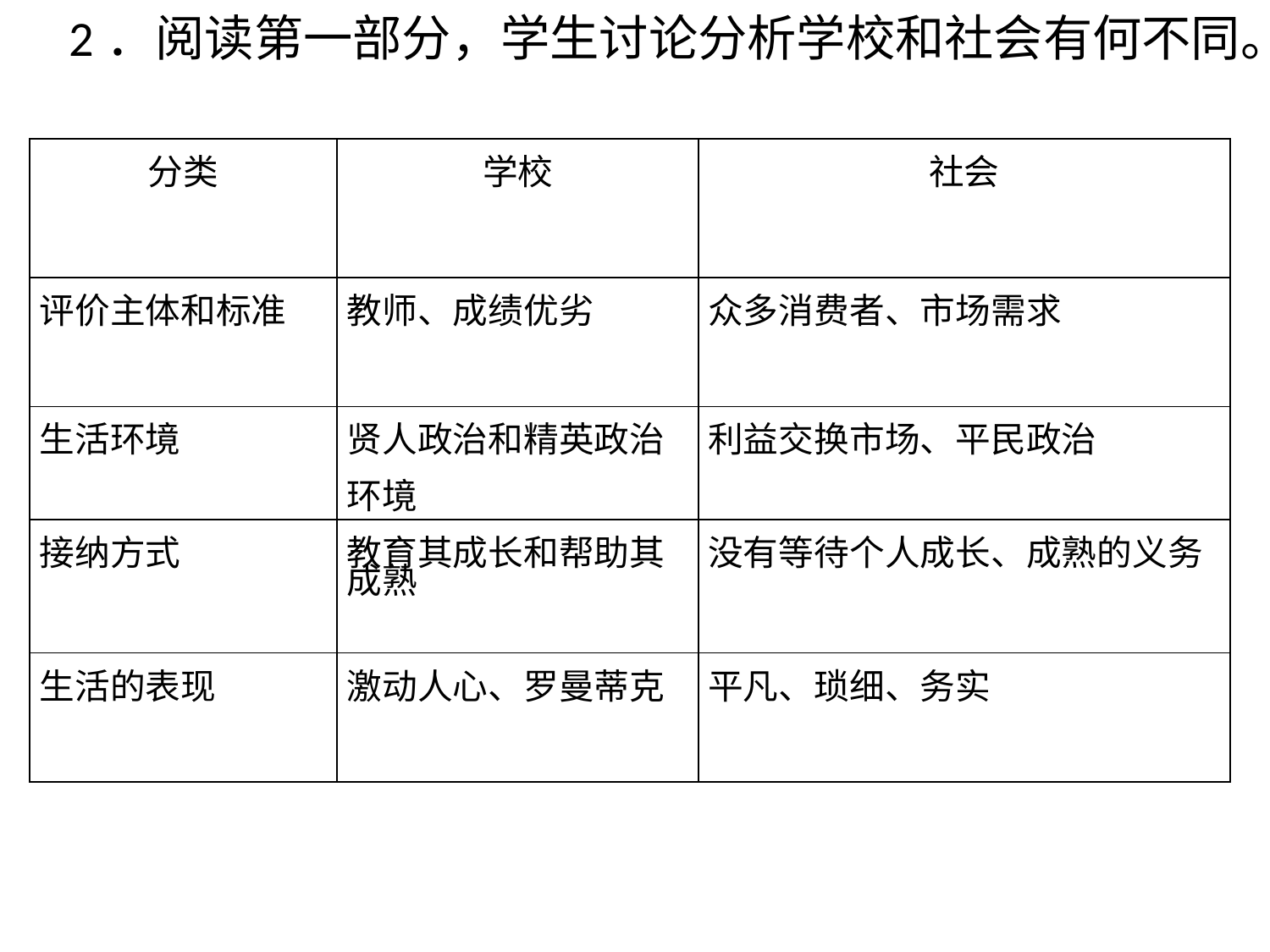

2．阅读第一部分，学生讨论分析学校和社会有何不同。

| 分类 | 学校 | 社会 |
| --- | --- | --- |
| 评价主体和标准 | 教师、成绩优劣 | 众多消费者、市场需求 |
| 生活环境 | 贤人政治和精英政治 环境 | 利益交换市场、平民政治 |
| 接纳方式 | 教育其成长和帮助其成熟 | 没有等待个人成长、成熟的义务 |
| 生活的表现 | 激动人心、罗曼蒂克 | 平凡、琐细、务实 |